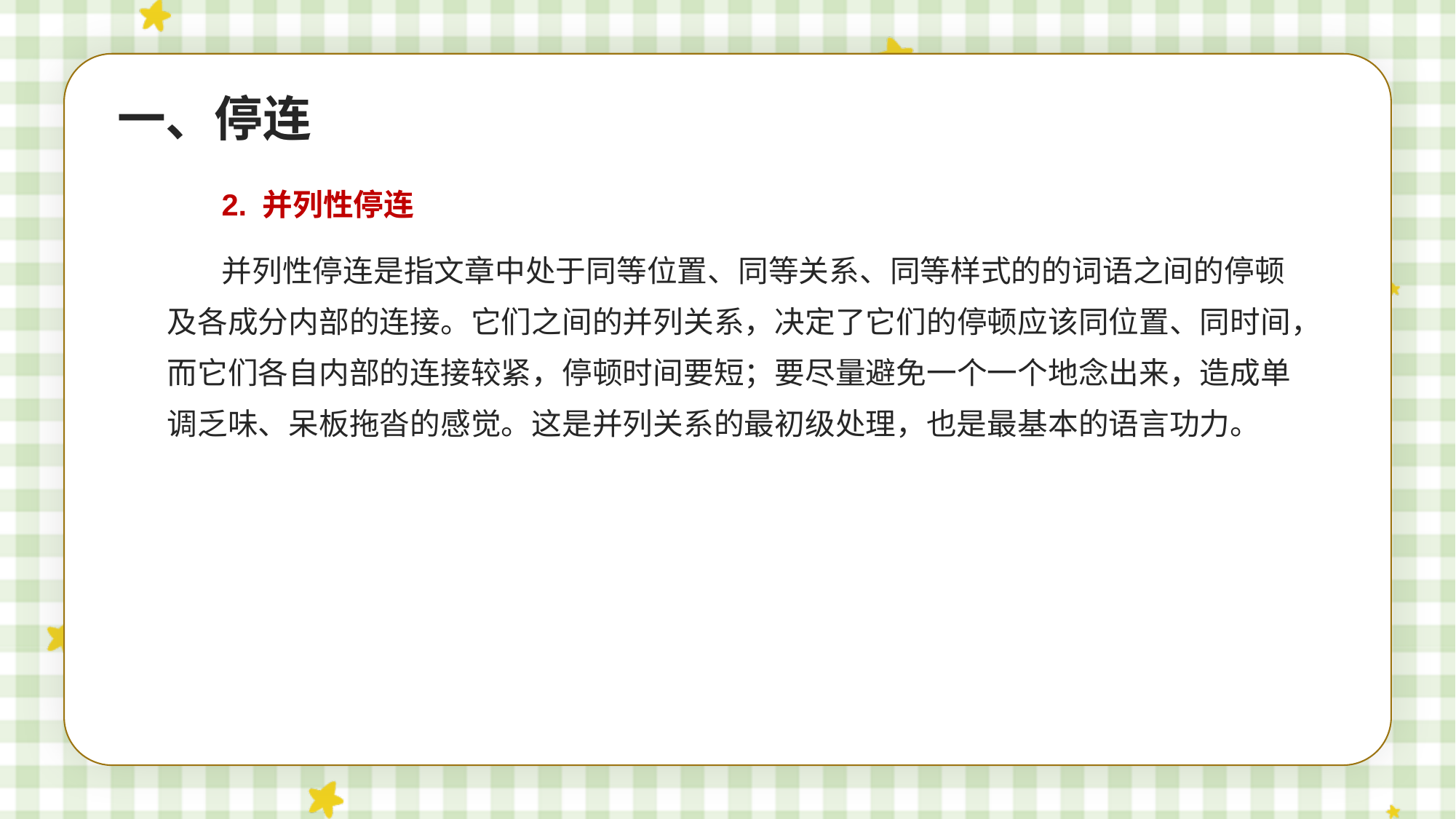

一、停连
2. 并列性停连
并列性停连是指文章中处于同等位置、同等关系、同等样式的的词语之间的停顿及各成分内部的连接。它们之间的并列关系，决定了它们的停顿应该同位置、同时间，而它们各自内部的连接较紧，停顿时间要短；要尽量避免一个一个地念出来，造成单调乏味、呆板拖沓的感觉。这是并列关系的最初级处理，也是最基本的语言功力。